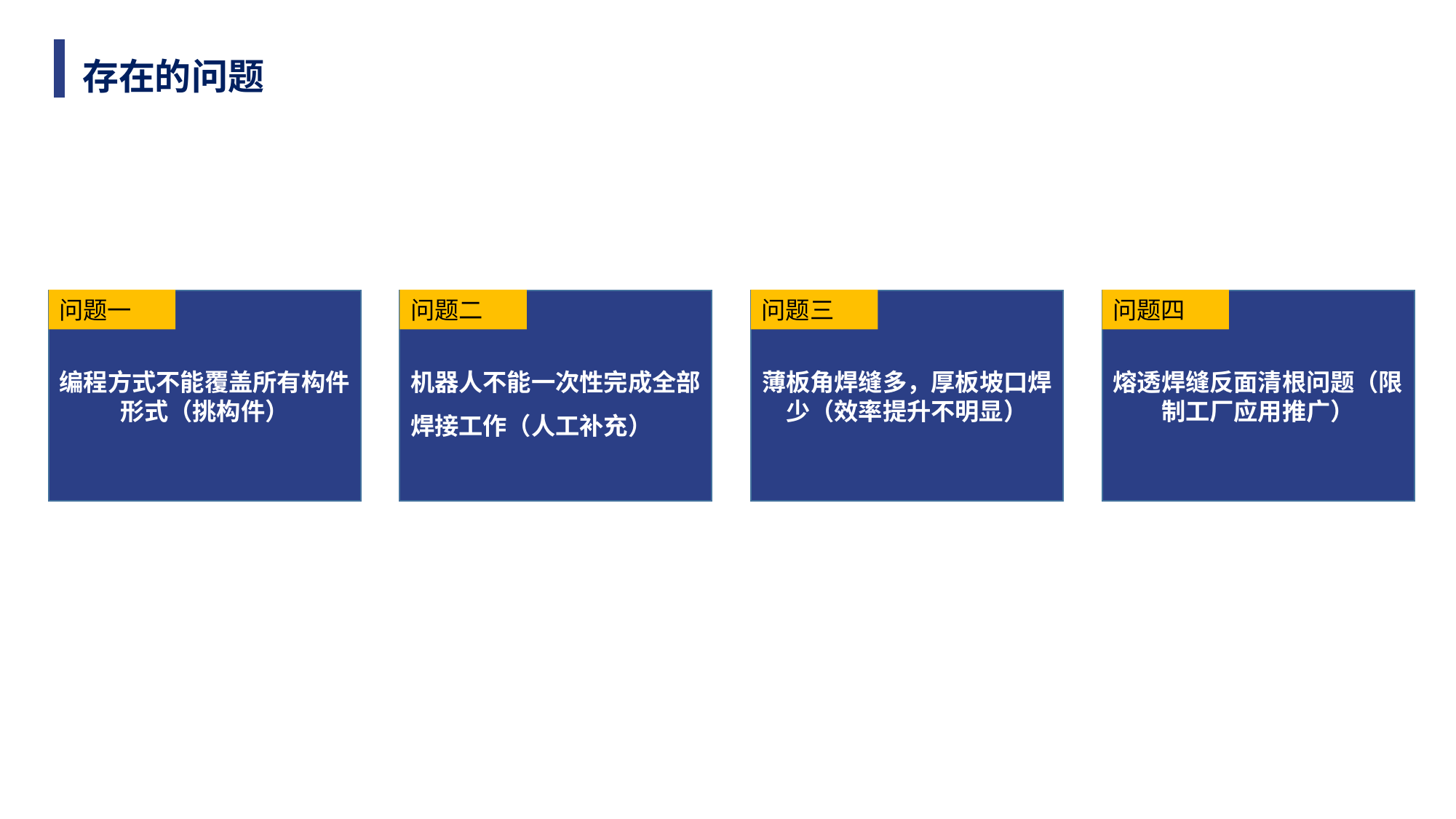

存在的问题

问题一
问题二
问题三
问题四
编程方式不能覆盖所有构件形式（挑构件）
机器人不能一次性完成全部焊接工作（人工补充）
薄板角焊缝多，厚板坡口焊少（效率提升不明显）
熔透焊缝反面清根问题（限制工厂应用推广）